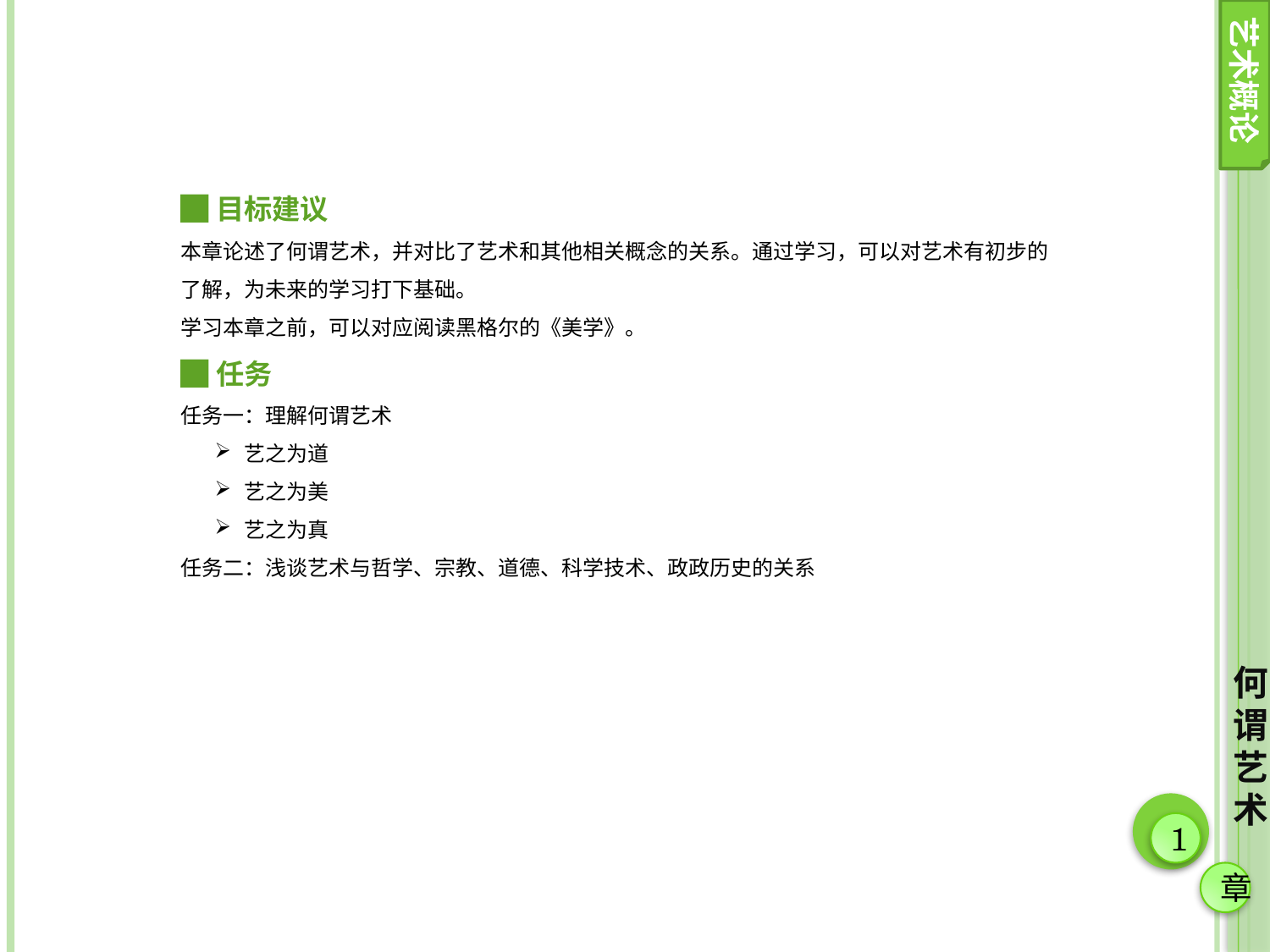

艺术概论
█目标建议
本章论述了何谓艺术，并对比了艺术和其他相关概念的关系。通过学习，可以对艺术有初步的了解，为未来的学习打下基础。
学习本章之前，可以对应阅读黑格尔的《美学》。
█任务
任务一：理解何谓艺术
艺之为道
艺之为美
艺之为真
任务二：浅谈艺术与哲学、宗教、道德、科学技术、政政历史的关系
何谓艺术
1
章